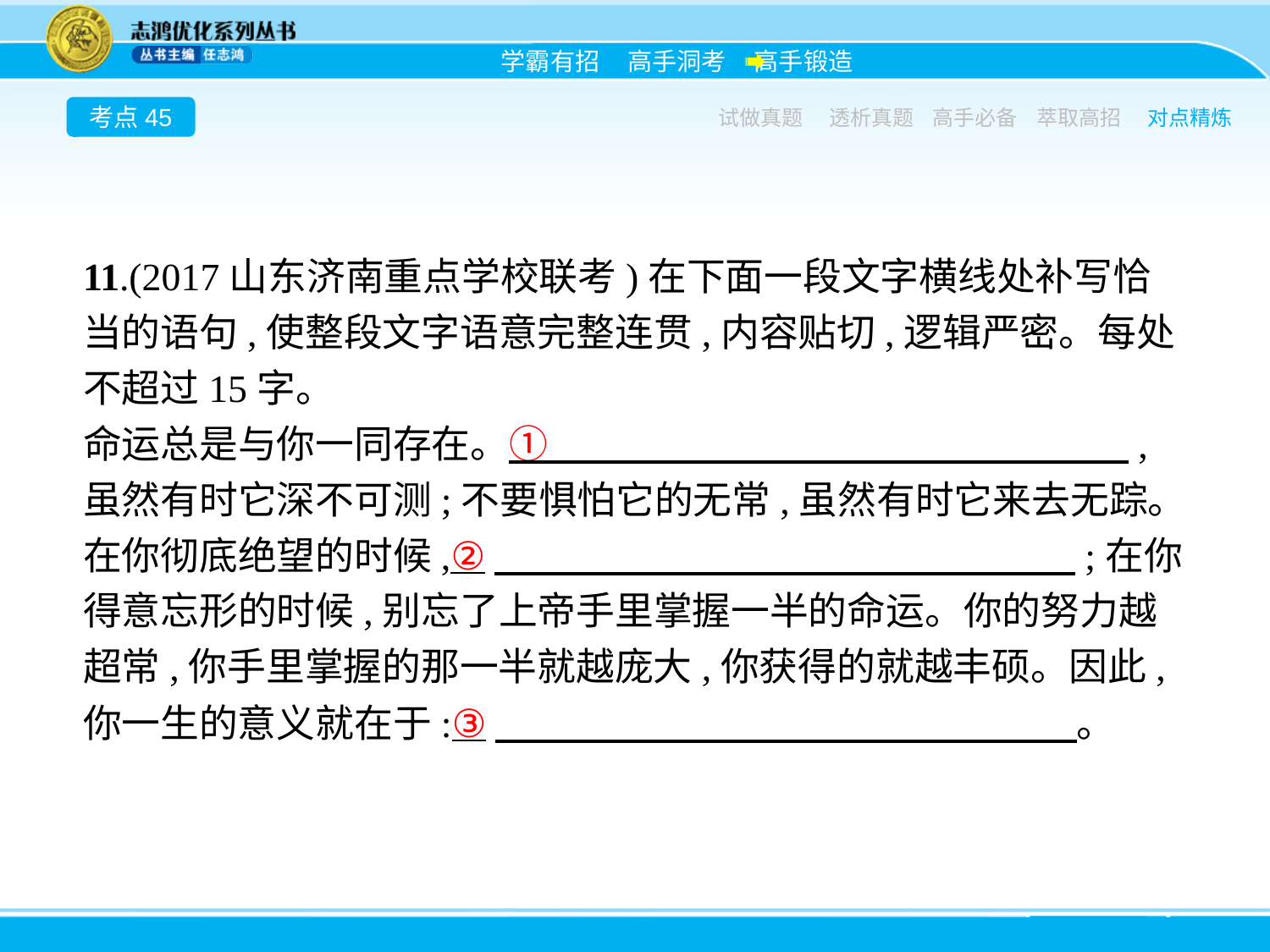

考点45
试做真题
透析真题
高手必备
萃取高招
对点精炼
11.(2017山东济南重点学校联考)在下面一段文字横线处补写恰当的语句,使整段文字语意完整连贯,内容贴切,逻辑严密。每处不超过15字。
命运总是与你一同存在。①　　　　　　　　　　　　　　　,虽然有时它深不可测;不要惧怕它的无常,虽然有时它来去无踪。在你彻底绝望的时候,②　　　　　　　　　　　　　　　;在你得意忘形的时候,别忘了上帝手里掌握一半的命运。你的努力越超常,你手里掌握的那一半就越庞大,你获得的就越丰硕。因此,你一生的意义就在于:③　　　　　　　　　　　　　　　。